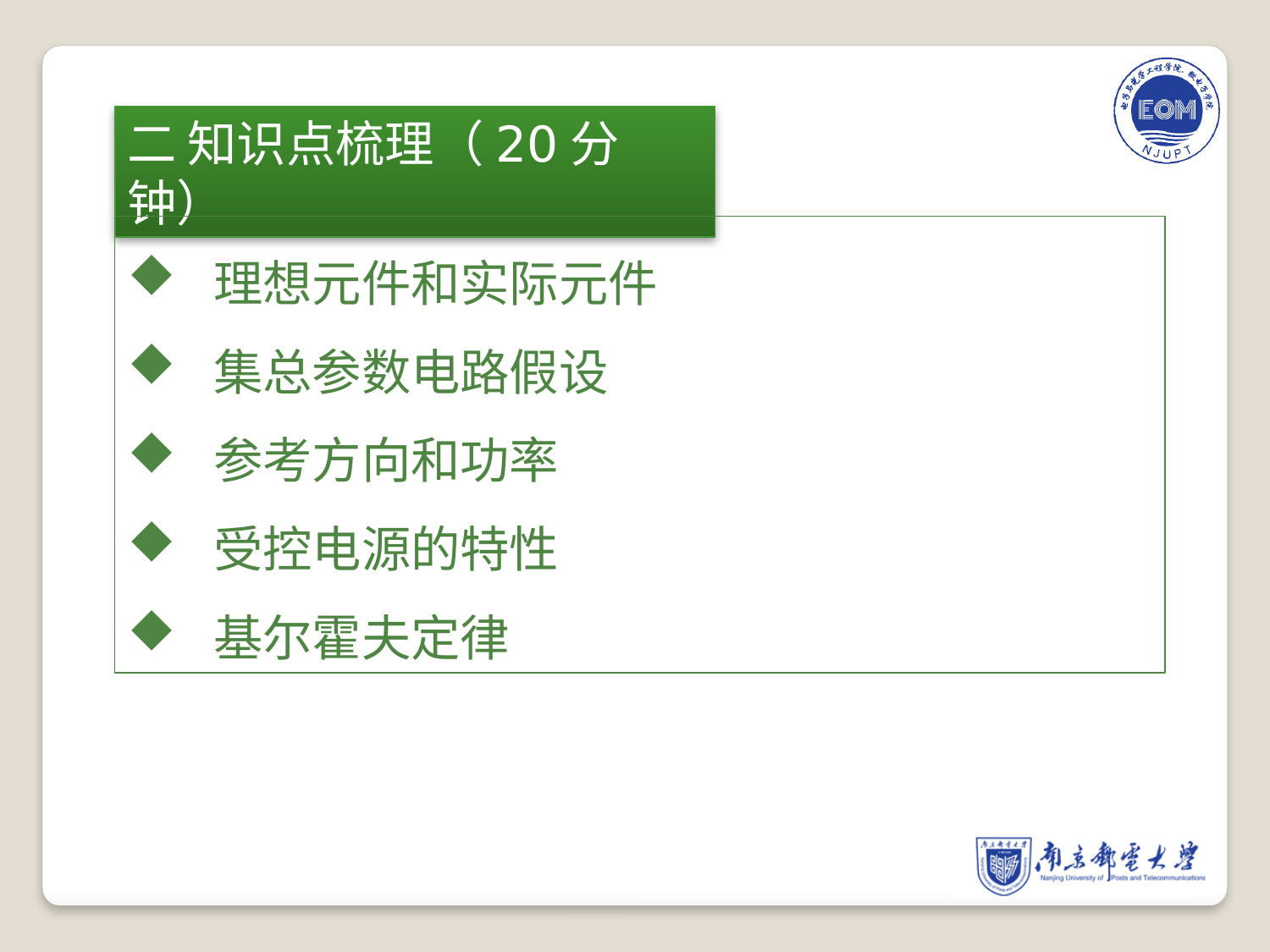

二 知识点梳理（20分钟）
 理想元件和实际元件
 集总参数电路假设
 参考方向和功率
 受控电源的特性
 基尔霍夫定律